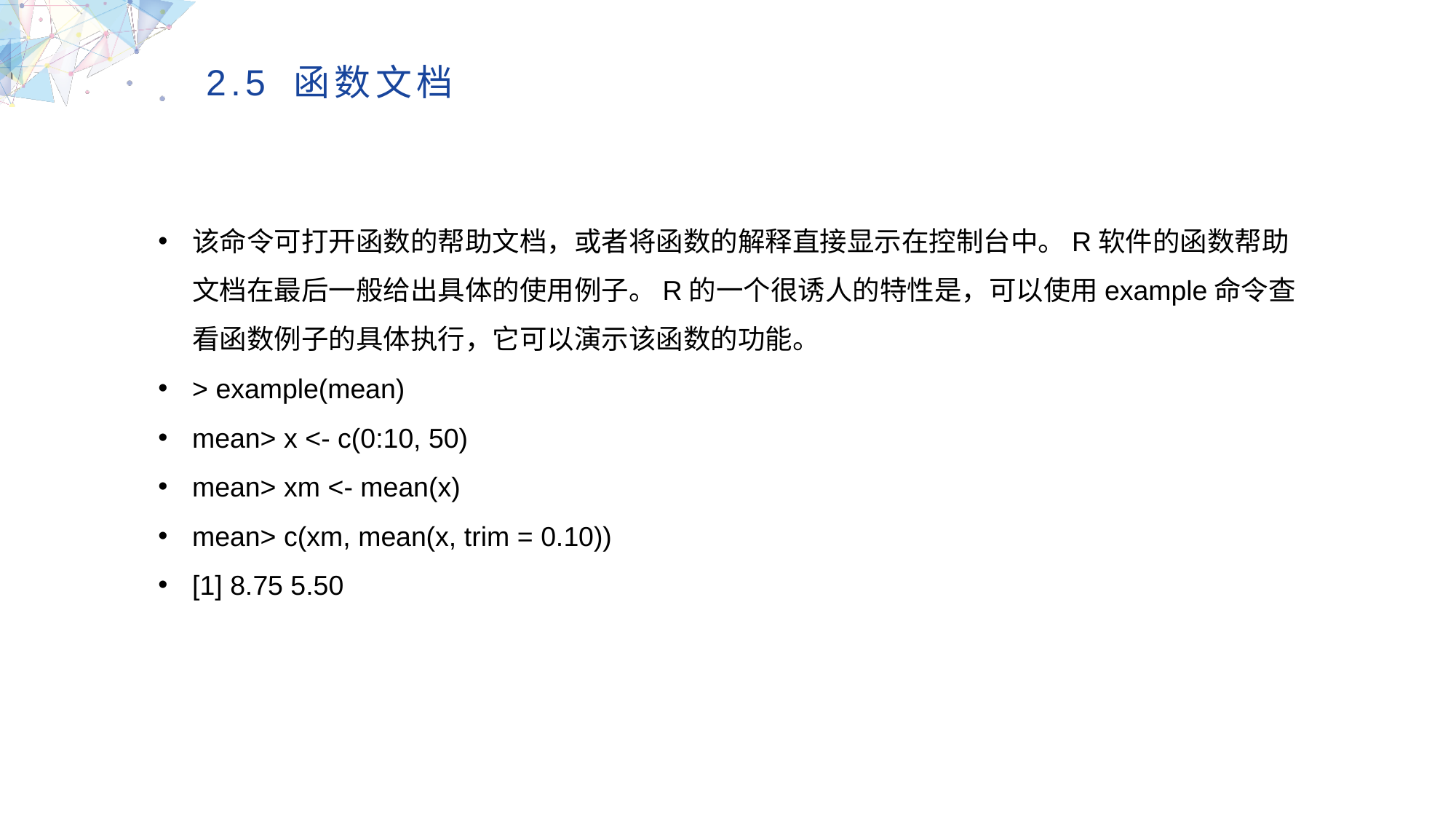

2.5 函数文档
该命令可打开函数的帮助文档，或者将函数的解释直接显示在控制台中。R软件的函数帮助文档在最后一般给出具体的使用例子。R的一个很诱人的特性是，可以使用example命令查看函数例子的具体执行，它可以演示该函数的功能。
> example(mean)
mean> x <- c(0:10, 50)
mean> xm <- mean(x)
mean> c(xm, mean(x, trim = 0.10))
[1] 8.75 5.50
MULTIPURPOSE PRESENTATION TEMPLATE | UNIQUE DESIGN
Welcome Message
Please replace text, click add relevant headline, modify the text content, also can copy your content to this directly. Please replace text, click add relevant headline, modify the text content, also can copy your content to this directly.